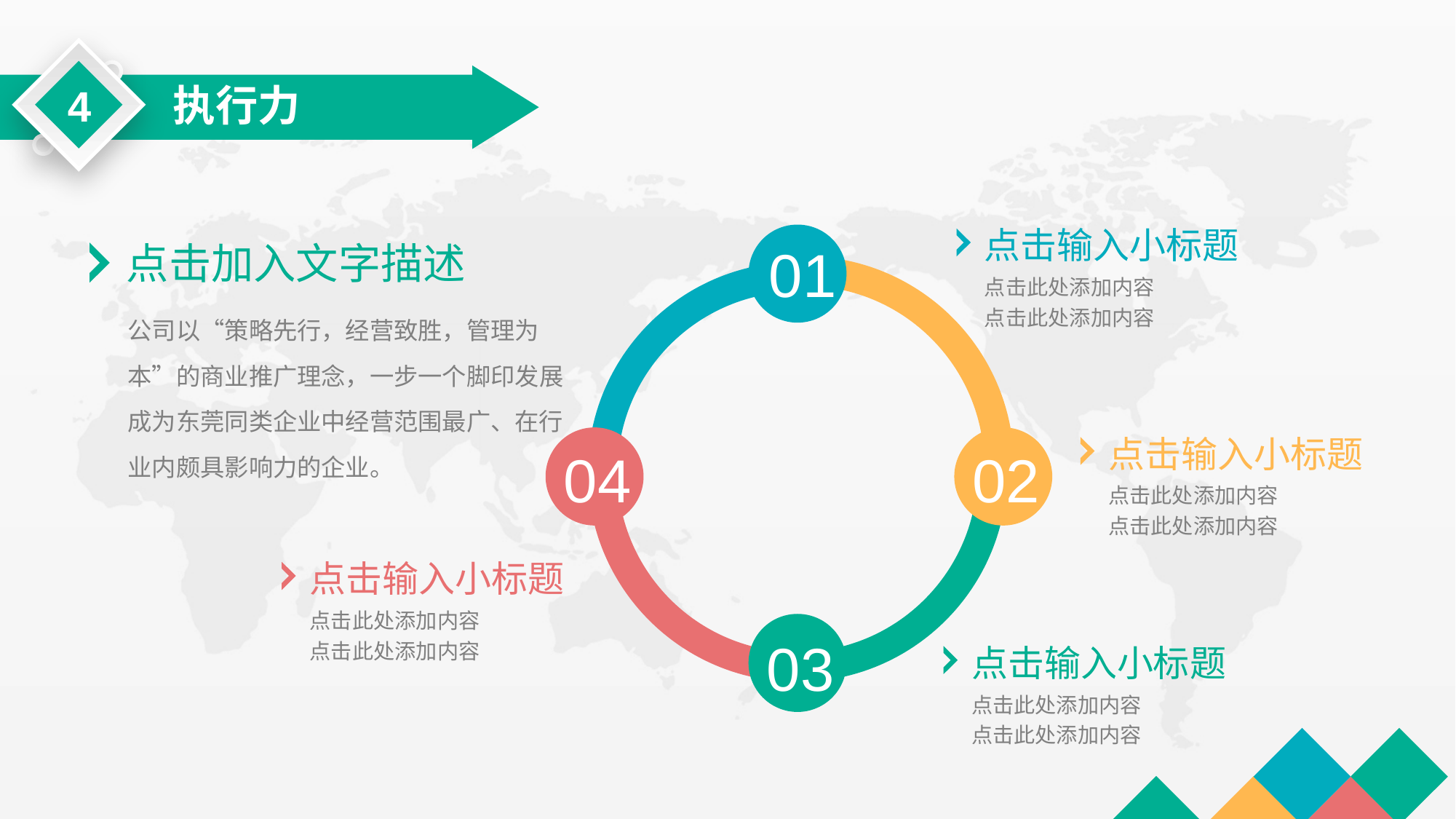

4

执行力

点击输入小标题

01

点击加入文字描述

点击此处添加内容
点击此处添加内容
公司以“策略先行，经营致胜，管理为本”的商业推广理念，一步一个脚印发展成为东莞同类企业中经营范围最广、在行业内颇具影响力的企业。
点击输入小标题

04

02

点击此处添加内容
点击此处添加内容
点击输入小标题

点击此处添加内容
点击此处添加内容

03
点击输入小标题

点击此处添加内容
点击此处添加内容